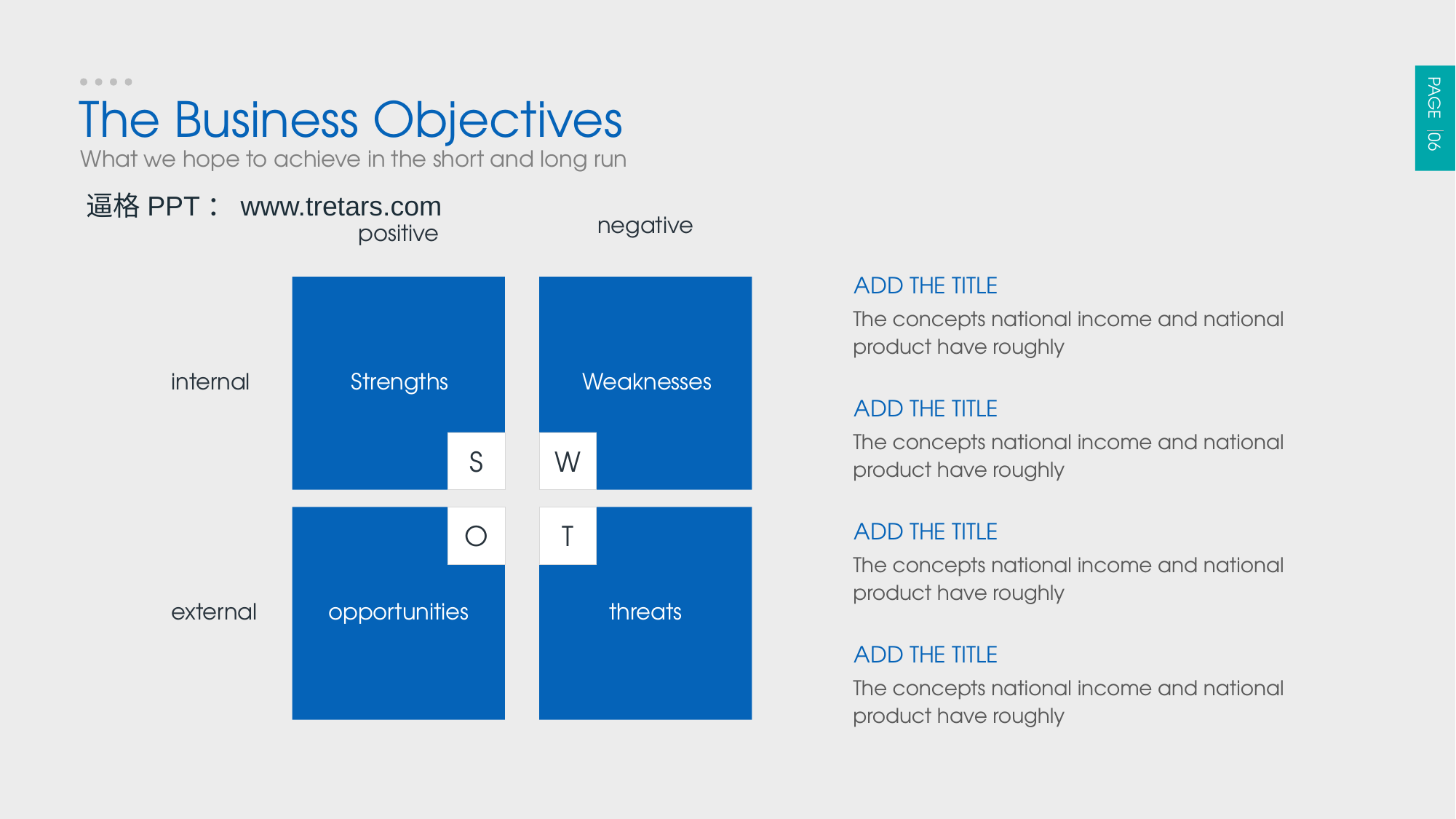

PAGE   06
The Business Objectives
What we hope to achieve in the short and long run
逼格PPT：www.tretars.com
negative
positive
ADD THE TITLE
The concepts national income and national product have roughly

S
Strengths

W
Weaknesses
internal
ADD THE TITLE
The concepts national income and national product have roughly

O
opportunities

T
threats
ADD THE TITLE
The concepts national income and national product have roughly
external
ADD THE TITLE
The concepts national income and national product have roughly